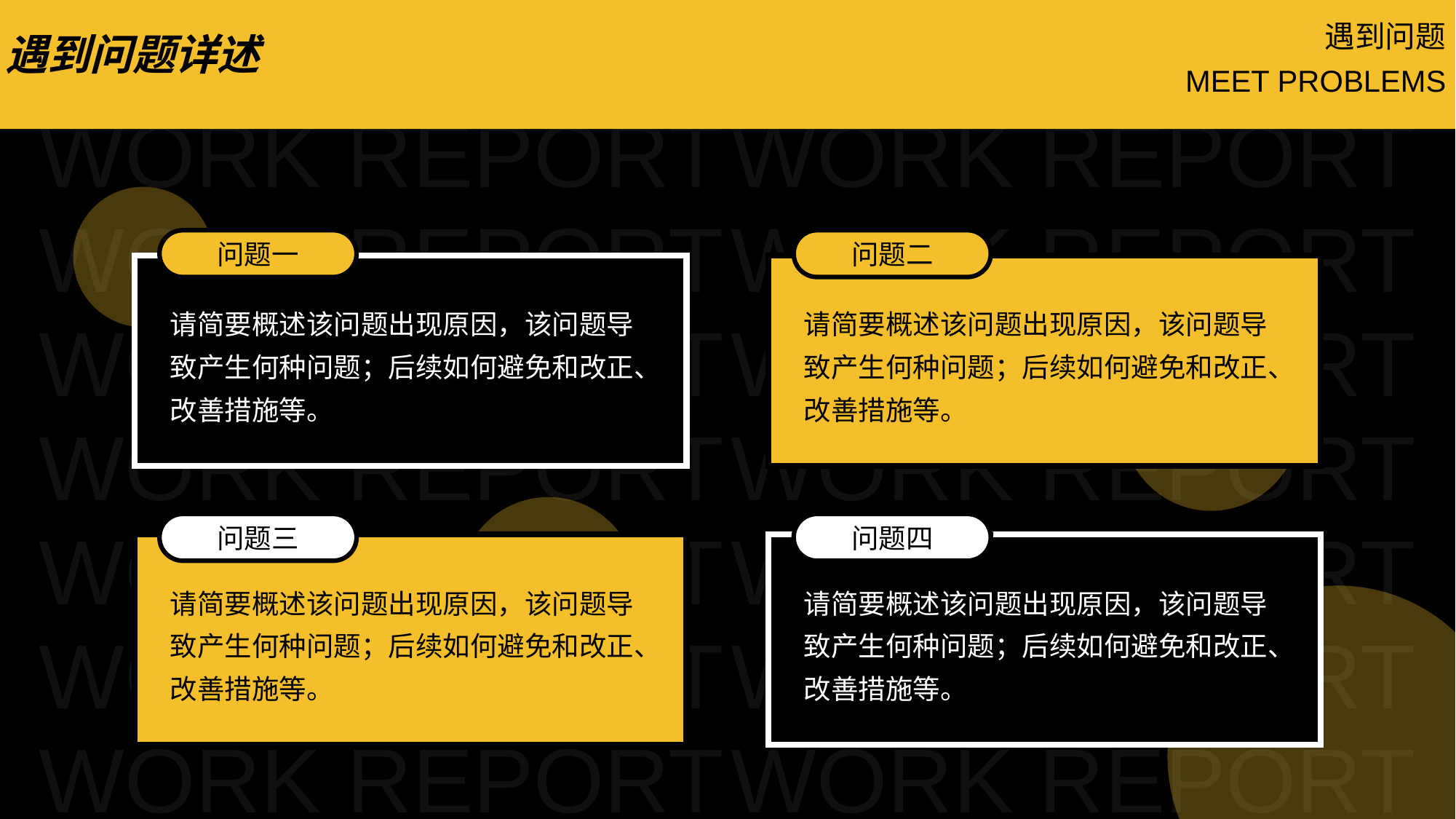

遇到问题
遇到问题详述
MEET PROBLEMS

问题一

请简要概述该问题出现原因，该问题导致产生何种问题；后续如何避免和改正、改善措施等。
问题二

请简要概述该问题出现原因，该问题导致产生何种问题；后续如何避免和改正、改善措施等。

问题三

请简要概述该问题出现原因，该问题导致产生何种问题；后续如何避免和改正、改善措施等。
问题四

请简要概述该问题出现原因，该问题导致产生何种问题；后续如何避免和改正、改善措施等。